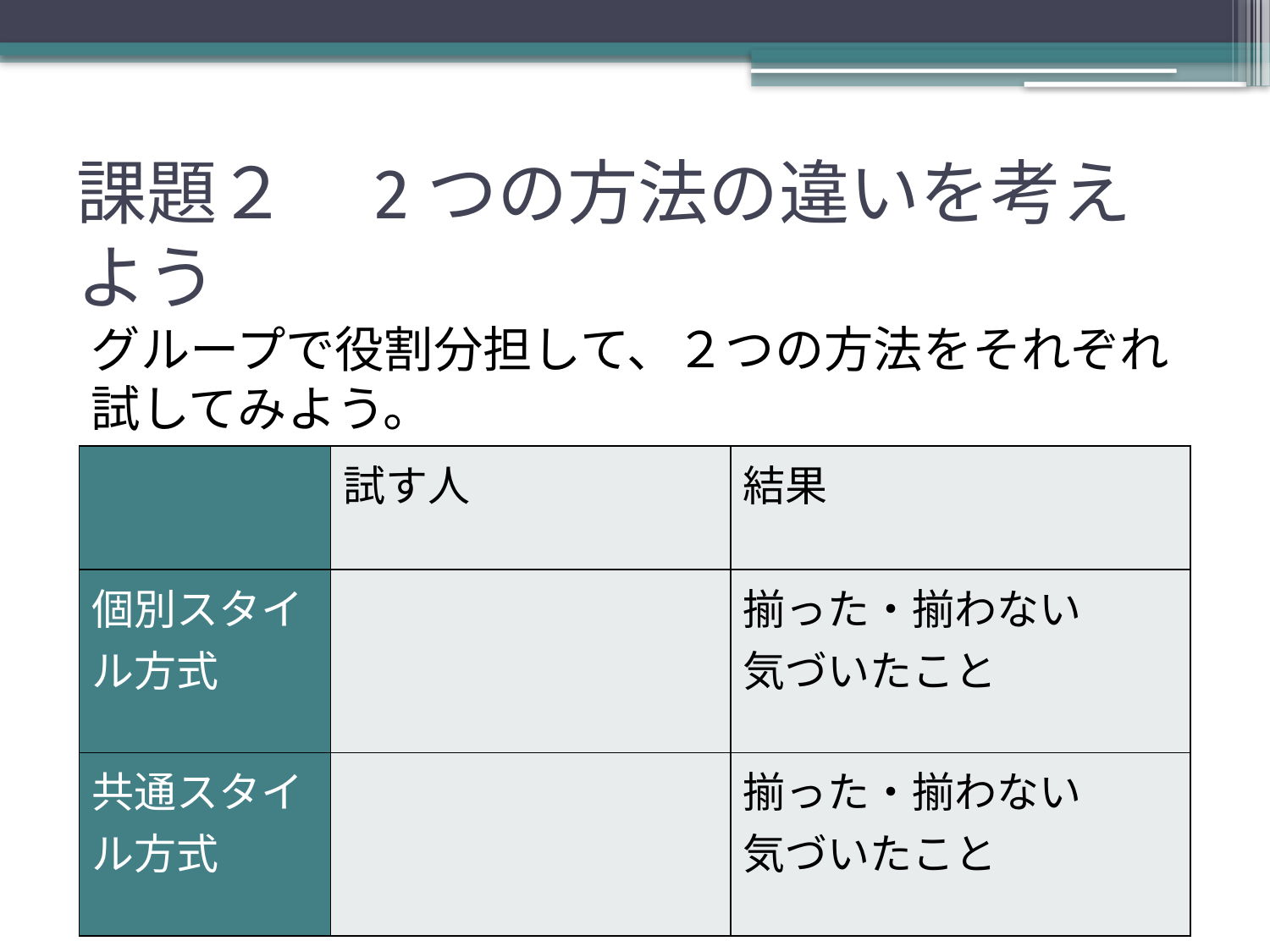

# 課題２　2つの方法の違いを考えよう
グループで役割分担して、２つの方法をそれぞれ試してみよう。

|  | 試す人 | 結果 |
| --- | --- | --- |
| 個別スタイル方式 |  | 揃った・揃わない 気づいたこと |
| 共通スタイル方式 |  | 揃った・揃わない 気づいたこと |